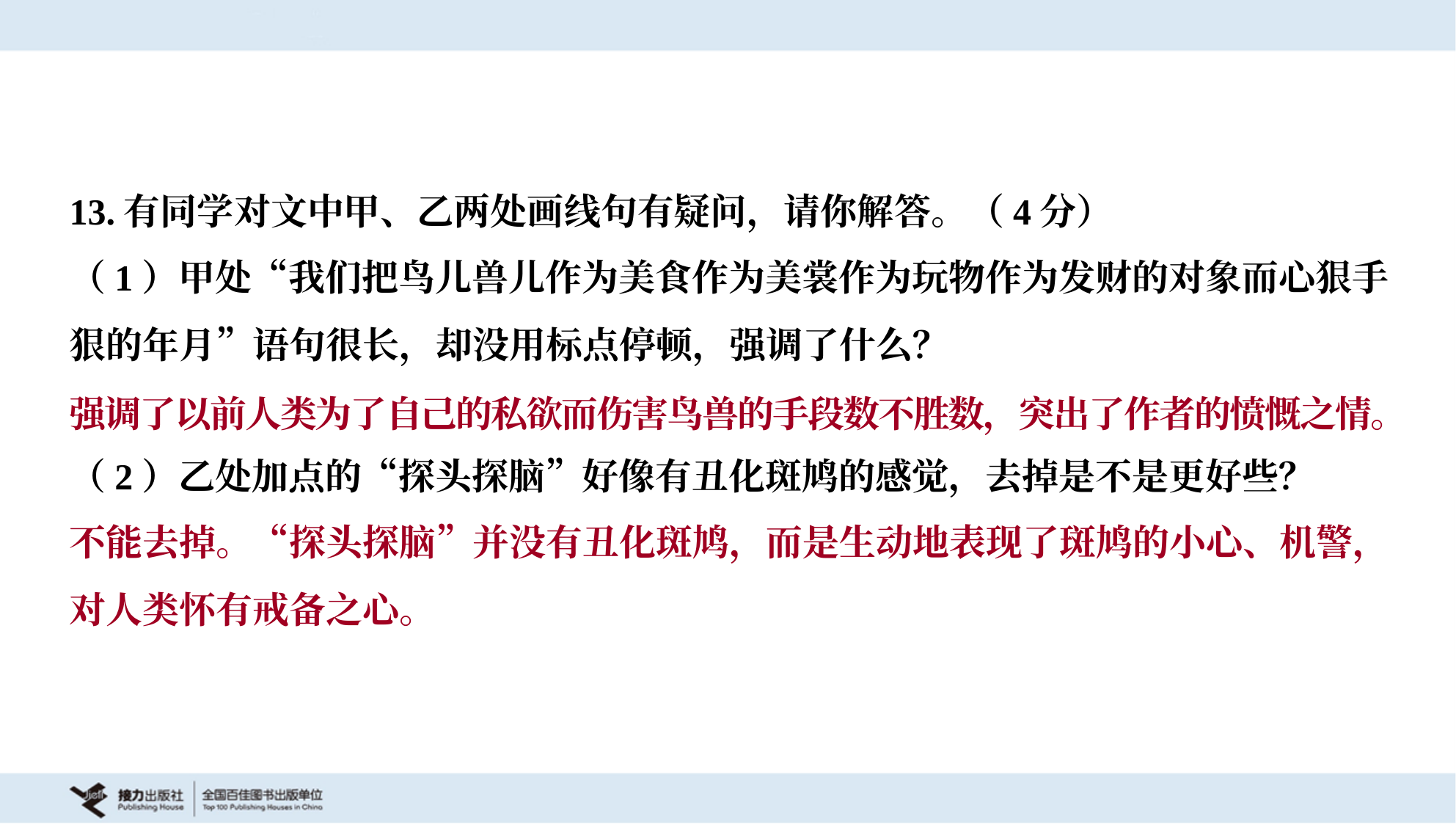

13.有同学对文中甲、乙两处画线句有疑问，请你解答。（4分）
（1）甲处“我们把鸟儿兽儿作为美食作为美裳作为玩物作为发财的对象而心狠手
狠的年月”语句很长，却没用标点停顿，强调了什么？
强调了以前人类为了自己的私欲而伤害鸟兽的手段数不胜数，突出了作者的愤慨之情。
（2）乙处加点的“探头探脑”好像有丑化斑鸠的感觉，去掉是不是更好些？
不能去掉。“探头探脑”并没有丑化斑鸠，而是生动地表现了斑鸠的小心、机警，
对人类怀有戒备之心。